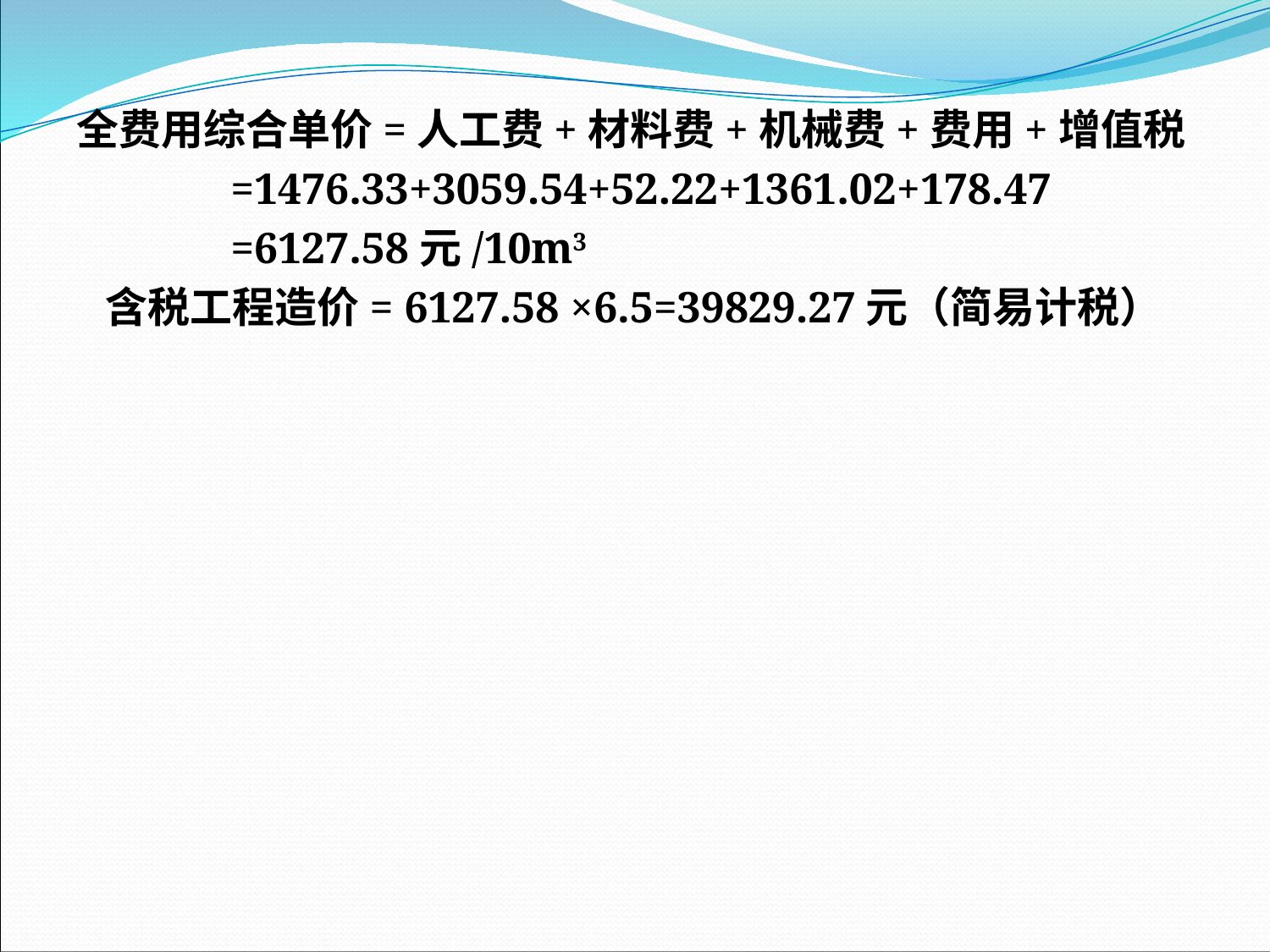

全费用综合单价=人工费+材料费+机械费+费用+增值税
              =1476.33+3059.54+52.22+1361.02+178.47
              =6127.58元/10m3
  含税工程造价= 6127.58 ×6.5=39829.27元（简易计税）

36